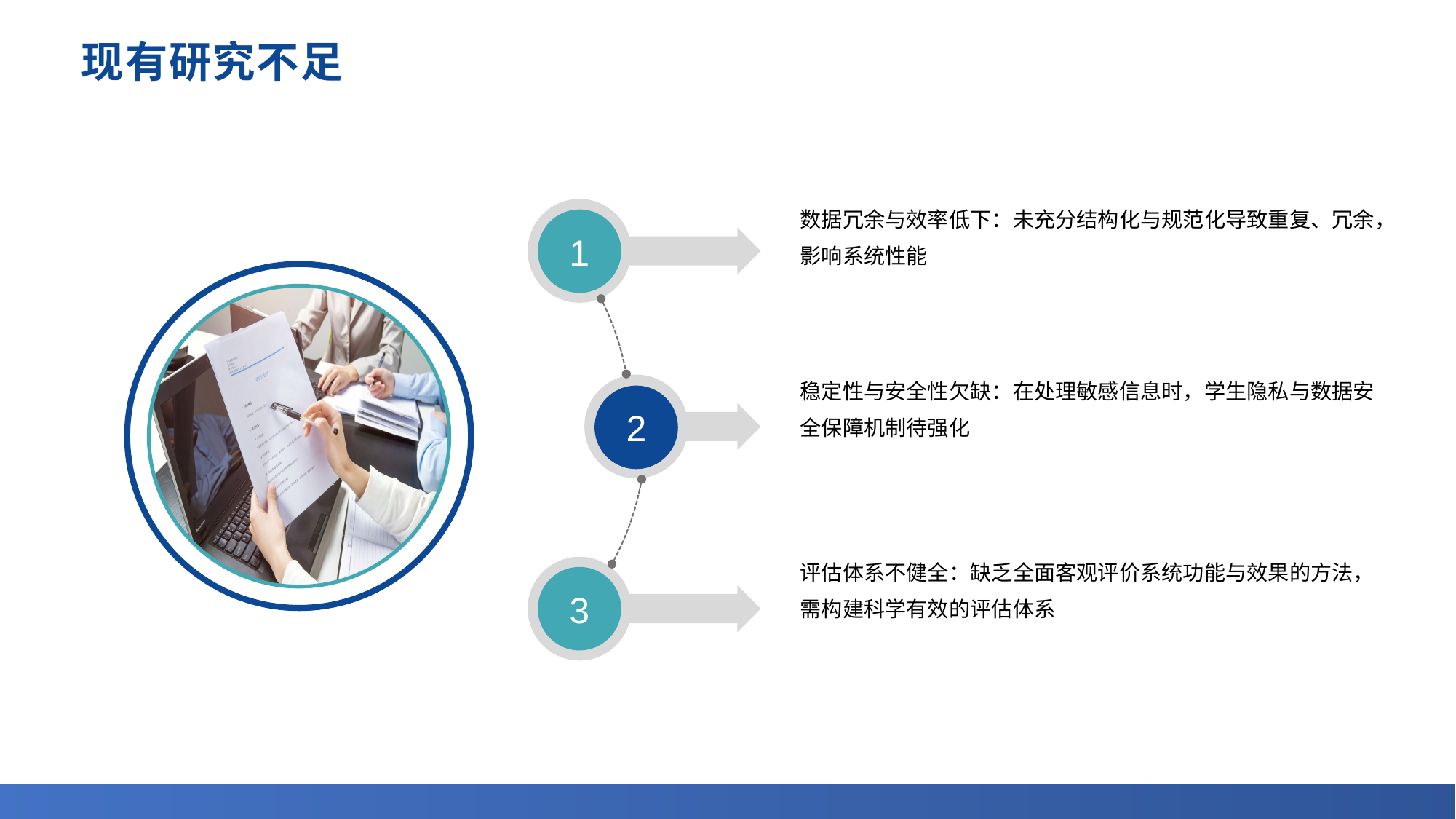

# 现有研究不足

数据冗余与效率低下：未充分结构化与规范化导致重复、冗余，影响系统性能

1

稳定性与安全性欠缺：在处理敏感信息时，学生隐私与数据安全保障机制待强化

2
意义

评估体系不健全：缺乏全面客观评价系统功能与效果的方法，需构建科学有效的评估体系

3